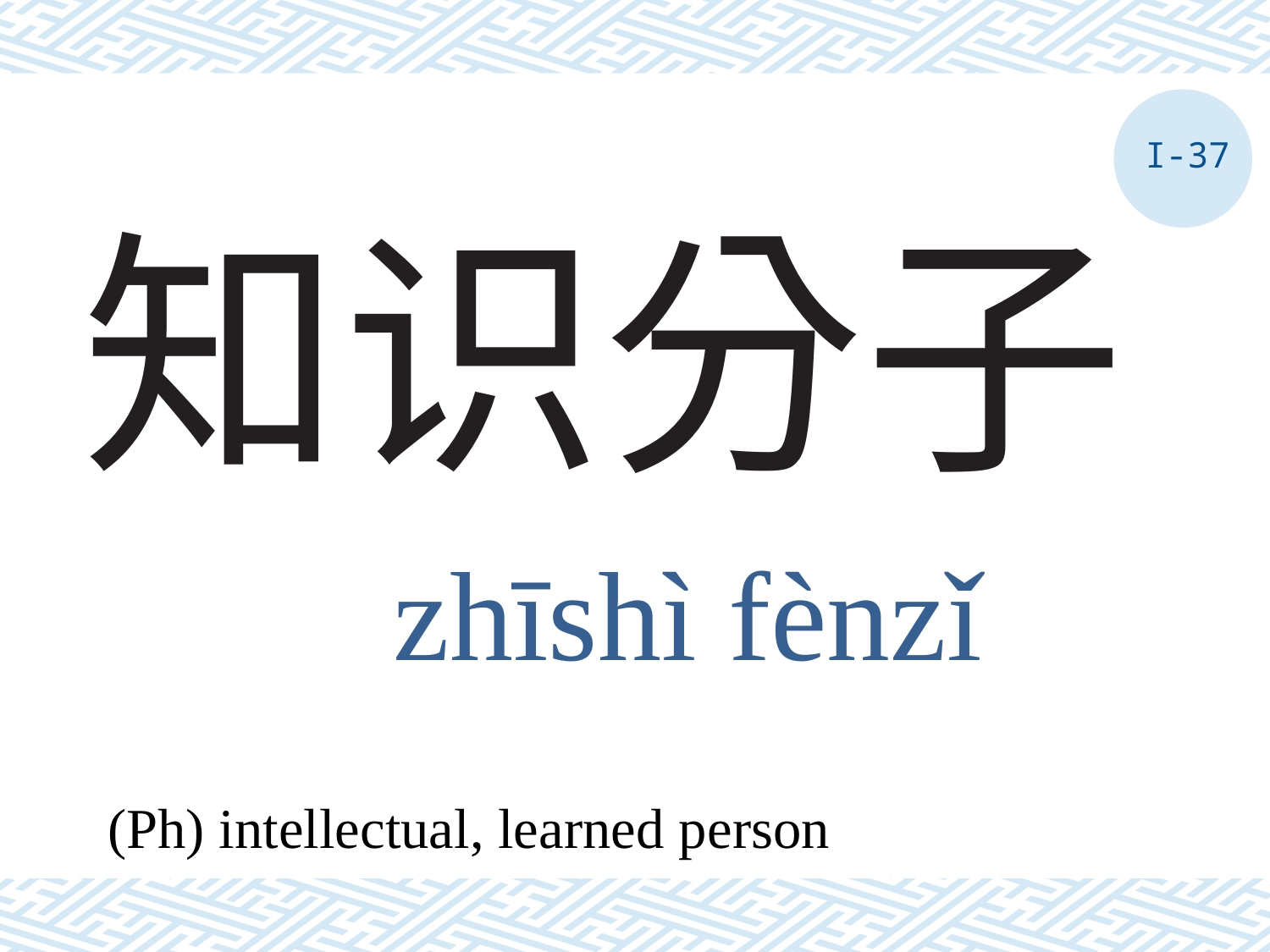

I-37

# 知识分子
zhīshì fènzǐ
(Ph) intellectual, learned person